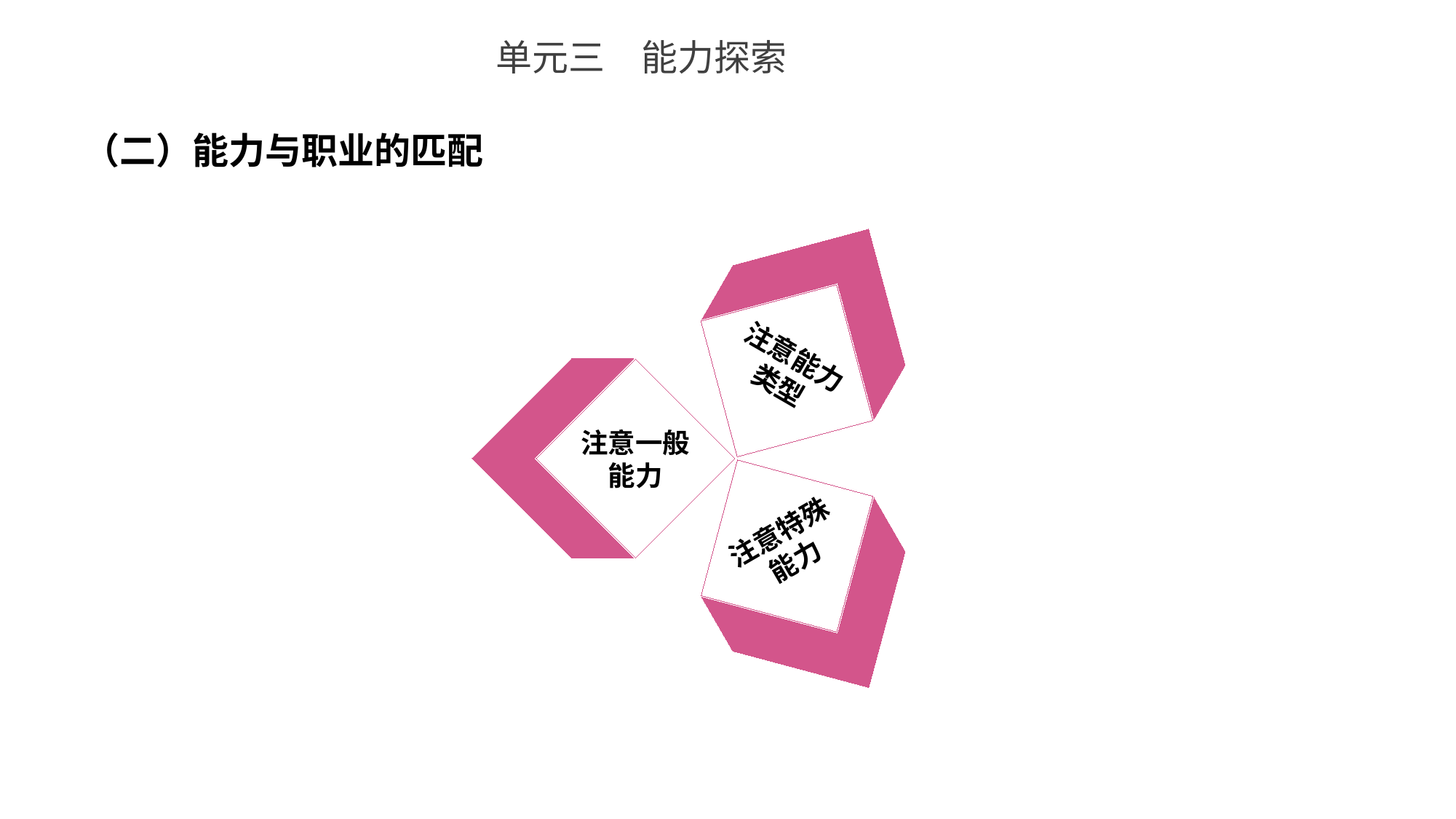

单元三　能力探索
（二）能力与职业的匹配

注意能力
类型

注意一般
能力

注意特殊
能力